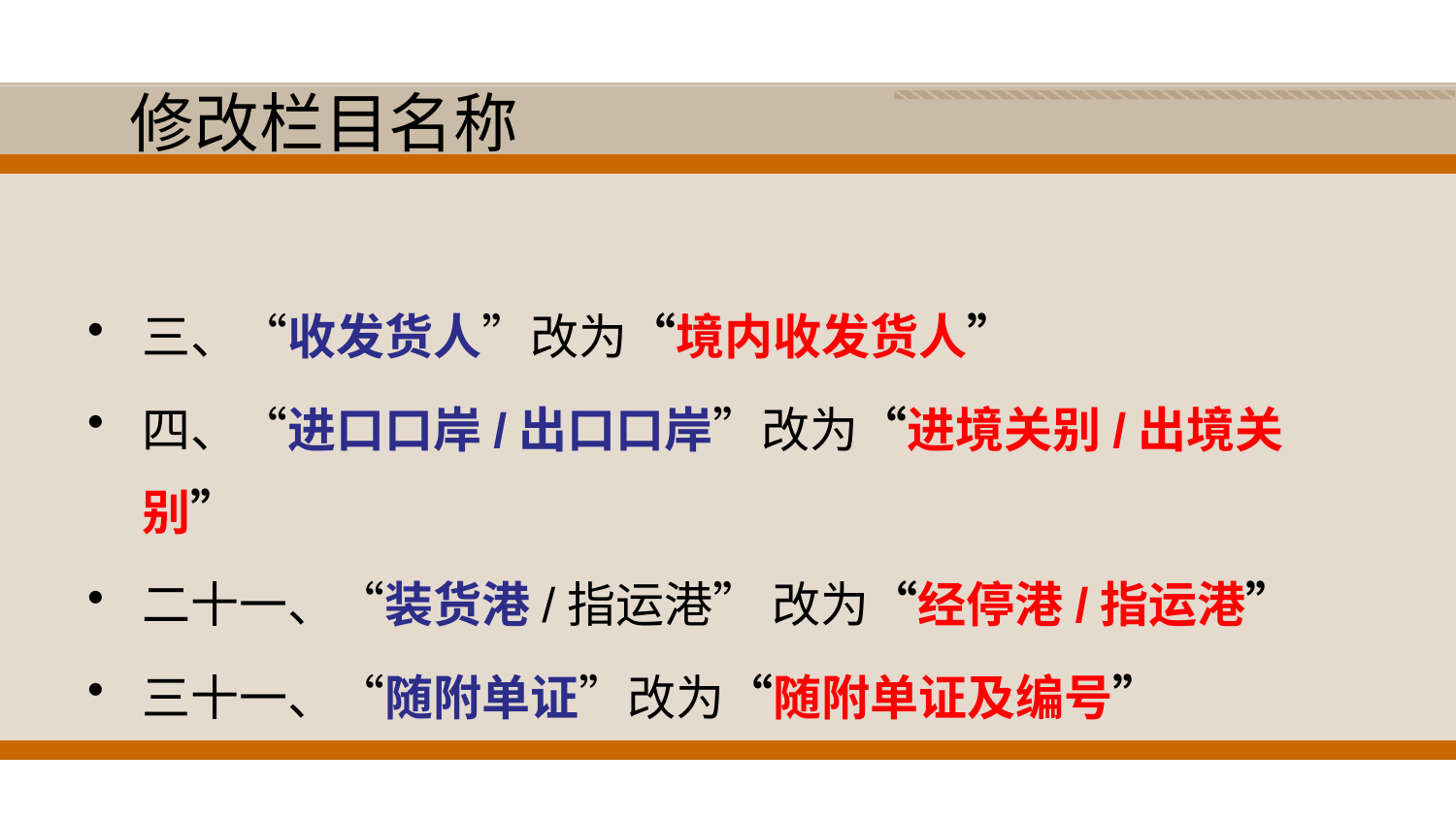

# 修改栏目名称

三、“收发货人”改为“境内收发货人”
四、“进口口岸/出口口岸”改为“进境关别/出境关别”
二十一、“装货港/指运港” 改为“经停港/指运港”
三十一、“随附单证”改为“随附单证及编号”